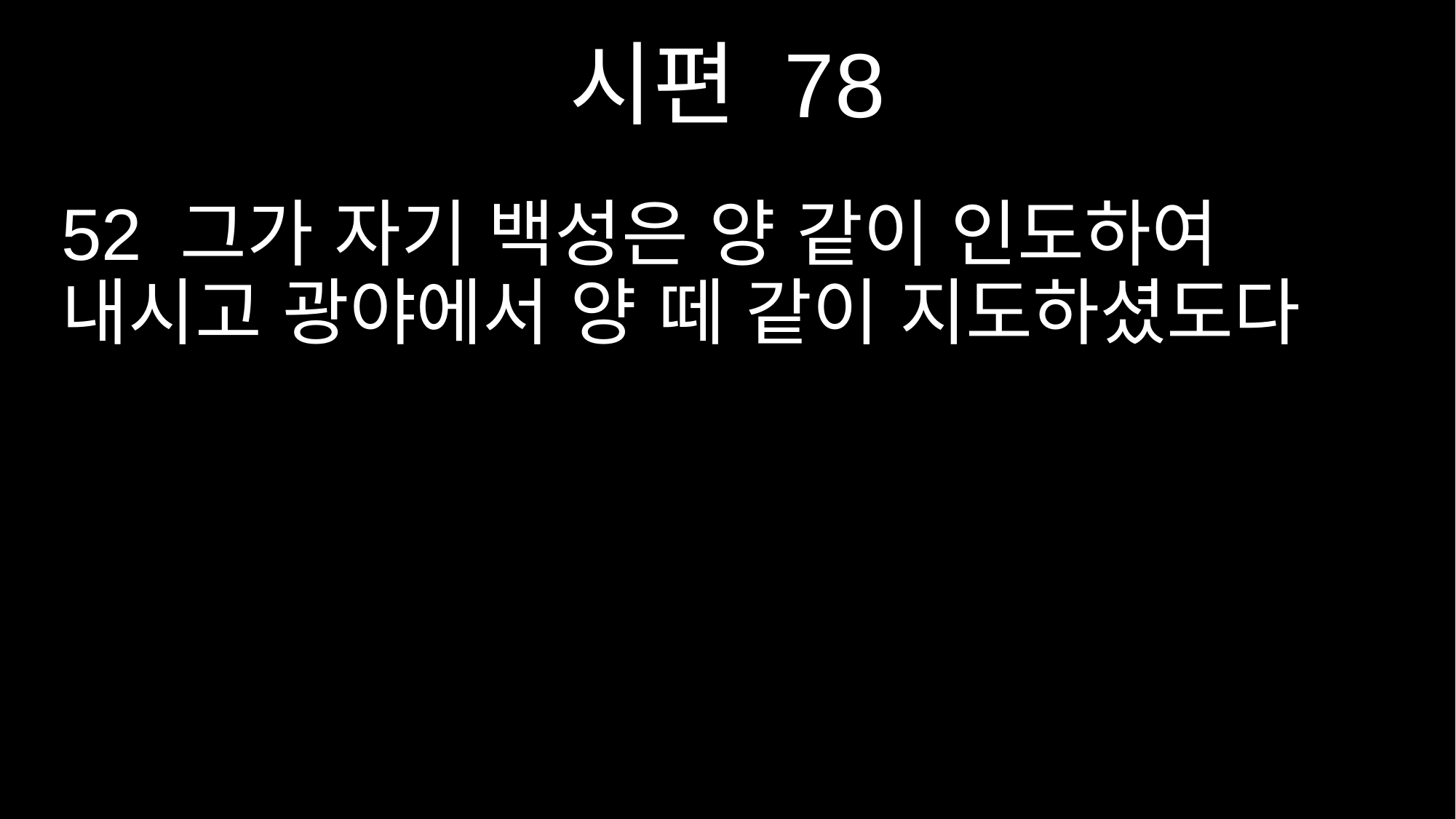

시편 78
52 그가 자기 백성은 양 같이 인도하여 내시고 광야에서 양 떼 같이 지도하셨도다